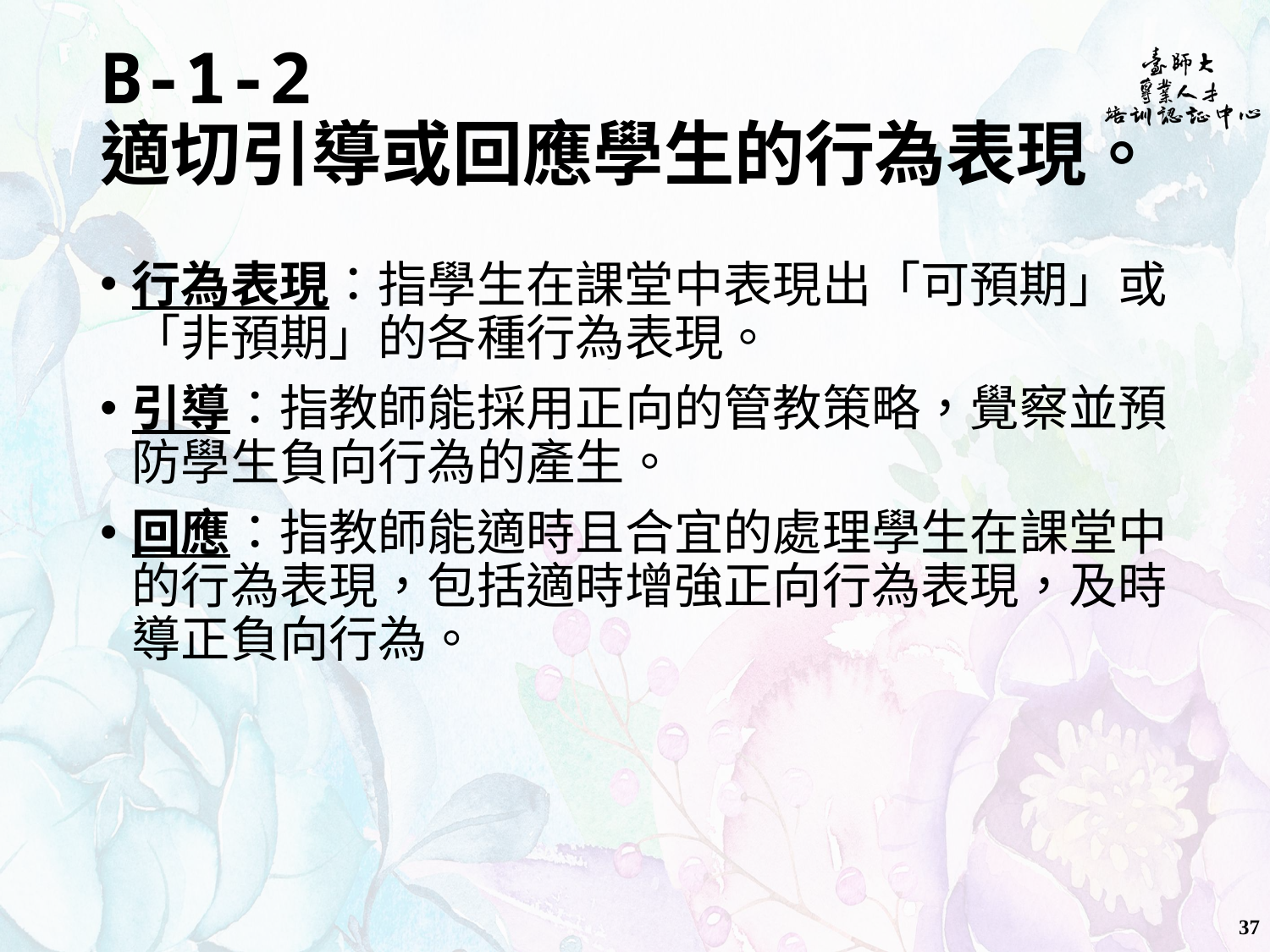

# B-1-2 適切引導或回應學生的行為表現。
行為表現：指學生在課堂中表現出「可預期」或「非預期」的各種行為表現。
引導：指教師能採用正向的管教策略，覺察並預防學生負向行為的產生。
回應：指教師能適時且合宜的處理學生在課堂中的行為表現，包括適時增強正向行為表現，及時導正負向行為。
37